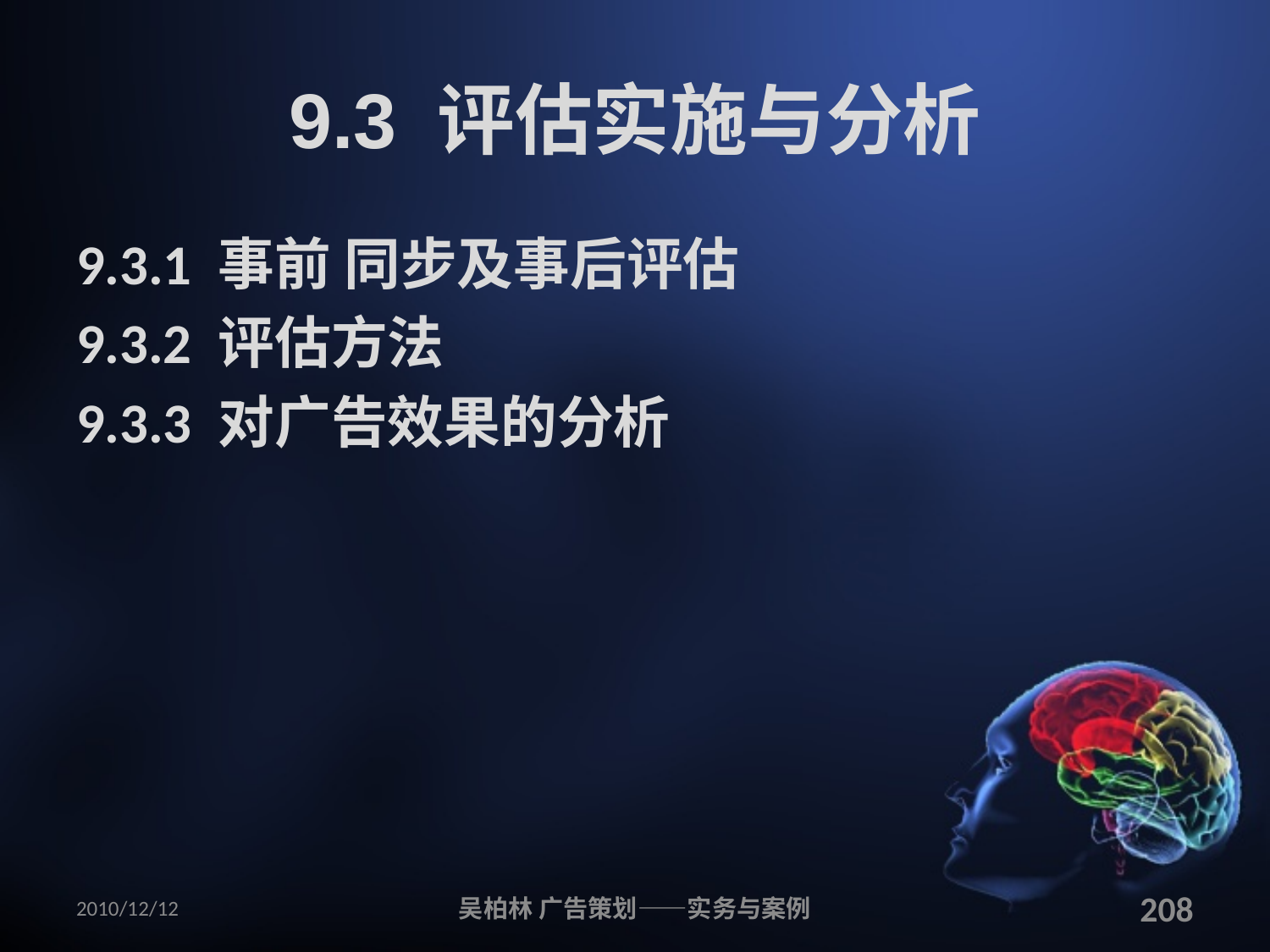

# 9.3 评估实施与分析
9.3.1 事前 同步及事后评估
9.3.2 评估方法
9.3.3 对广告效果的分析
2010/12/12
吴柏林 广告策划——实务与案例
208